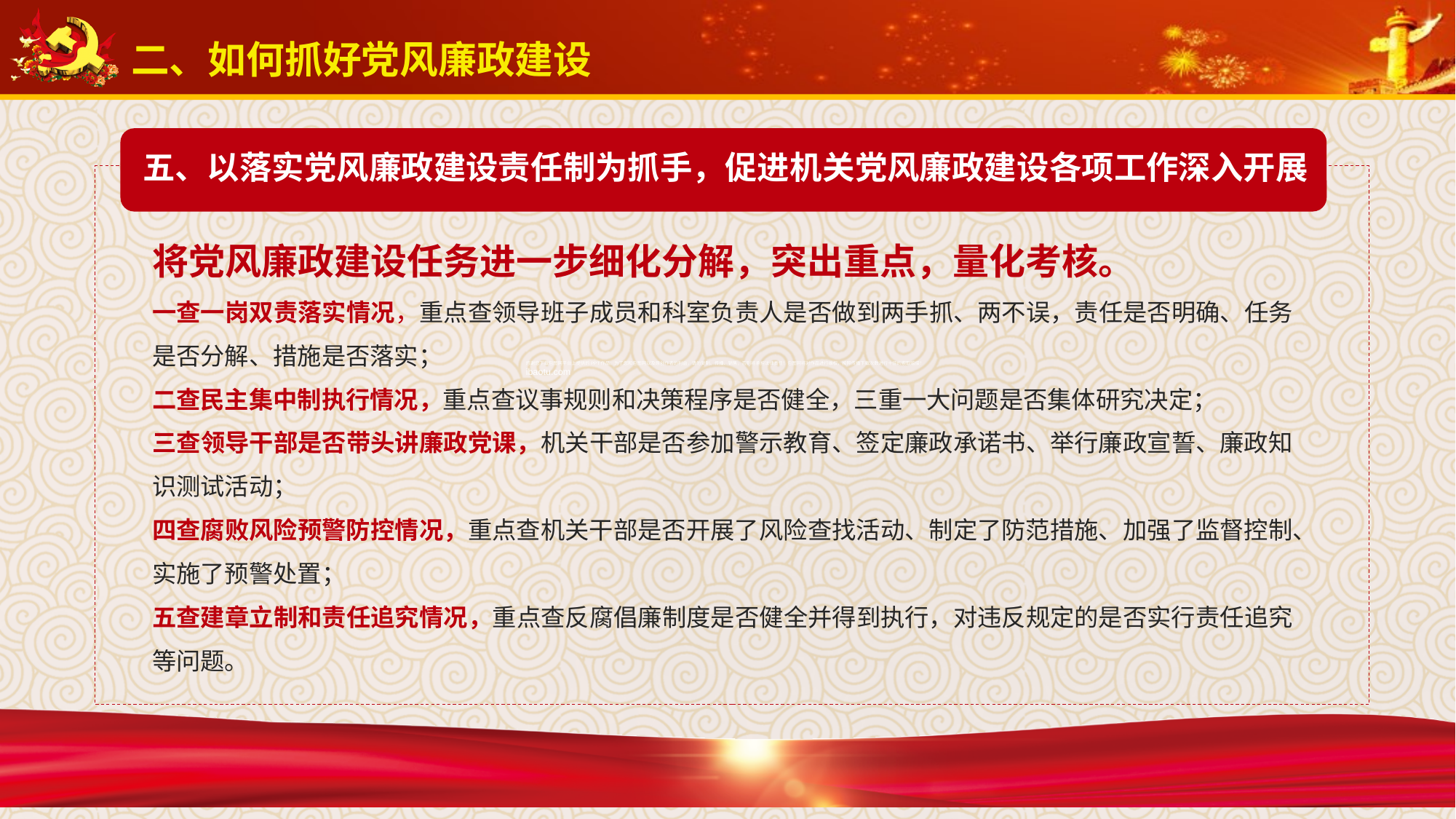

二、如何抓好党风廉政建设

五、以落实党风廉政建设责任制为抓手，促进机关党风廉政建设各项工作深入开展

将党风廉政建设任务进一步细化分解，突出重点，量化考核。
一查一岗双责落实情况，重点查领导班子成员和科室负责人是否做到两手抓、两不误，责任是否明确、任务是否分解、措施是否落实；
二查民主集中制执行情况，重点查议事规则和决策程序是否健全，三重一大问题是否集体研究决定；
三查领导干部是否带头讲廉政党课，机关干部是否参加警示教育、签定廉政承诺书、举行廉政宣誓、廉政知识测试活动；
四查腐败风险预警防控情况，重点查机关干部是否开展了风险查找活动、制定了防范措施、加强了监督控制、实施了预警处置；
五查建章立制和责任追究情况，重点查反腐倡廉制度是否健全并得到执行，对违反规定的是否实行责任追究等问题。